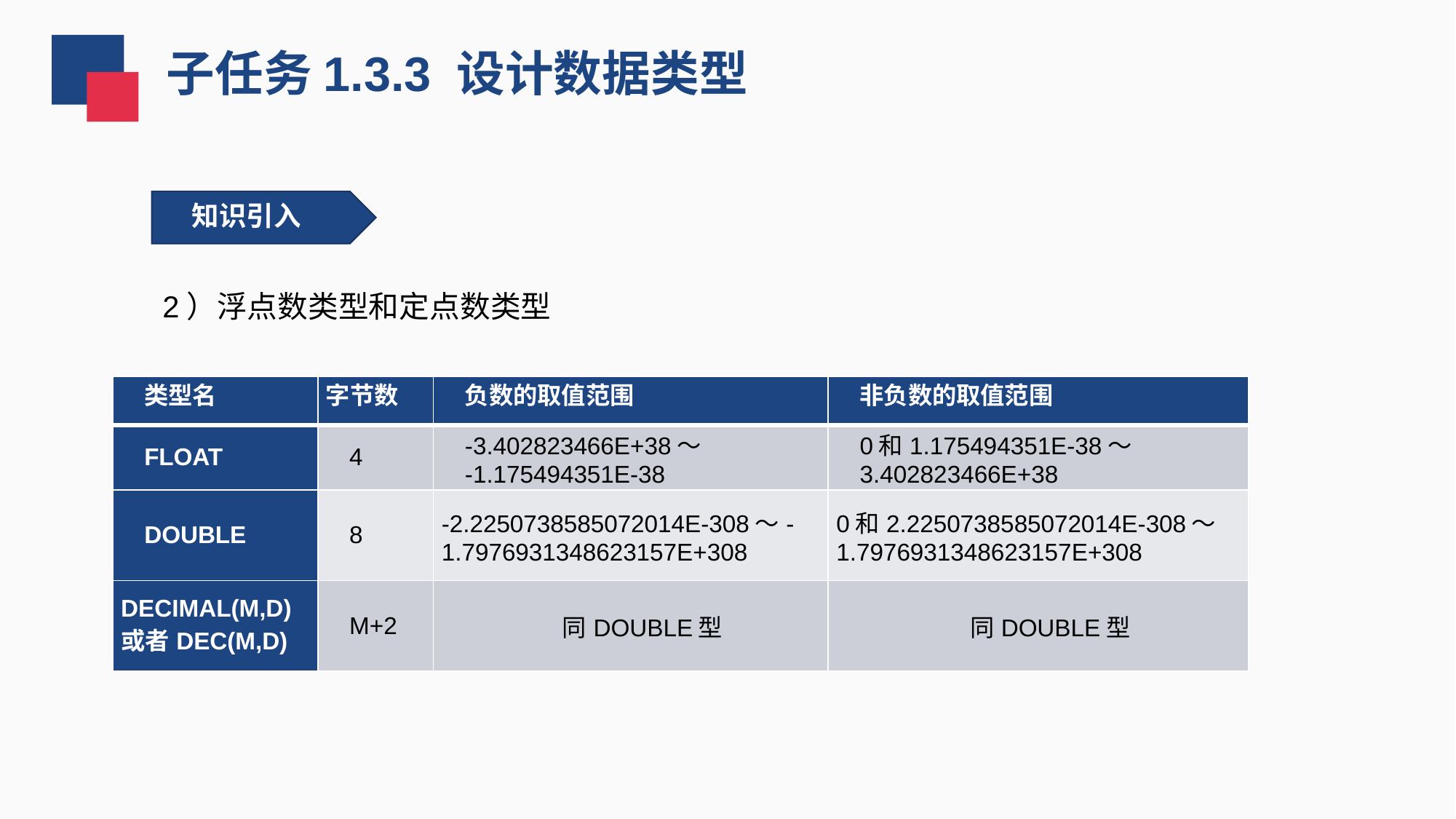

子任务1.3.3 设计数据类型

知识引入
2）浮点数类型和定点数类型
| 类型名 | 字节数 | 负数的取值范围 | 非负数的取值范围 |
| --- | --- | --- | --- |
| FLOAT | 4 | -3.402823466E+38～ -1.175494351E-38 | 0和1.175494351E-38～ 3.402823466E+38 |
| DOUBLE | 8 | -2.2250738585072014E-308～-1.7976931348623157E+308 | 0和2.2250738585072014E-308～1.7976931348623157E+308 |
| DECIMAL(M,D) 或者DEC(M,D) | M+2 | 同DOUBLE型 | 同DOUBLE型 |